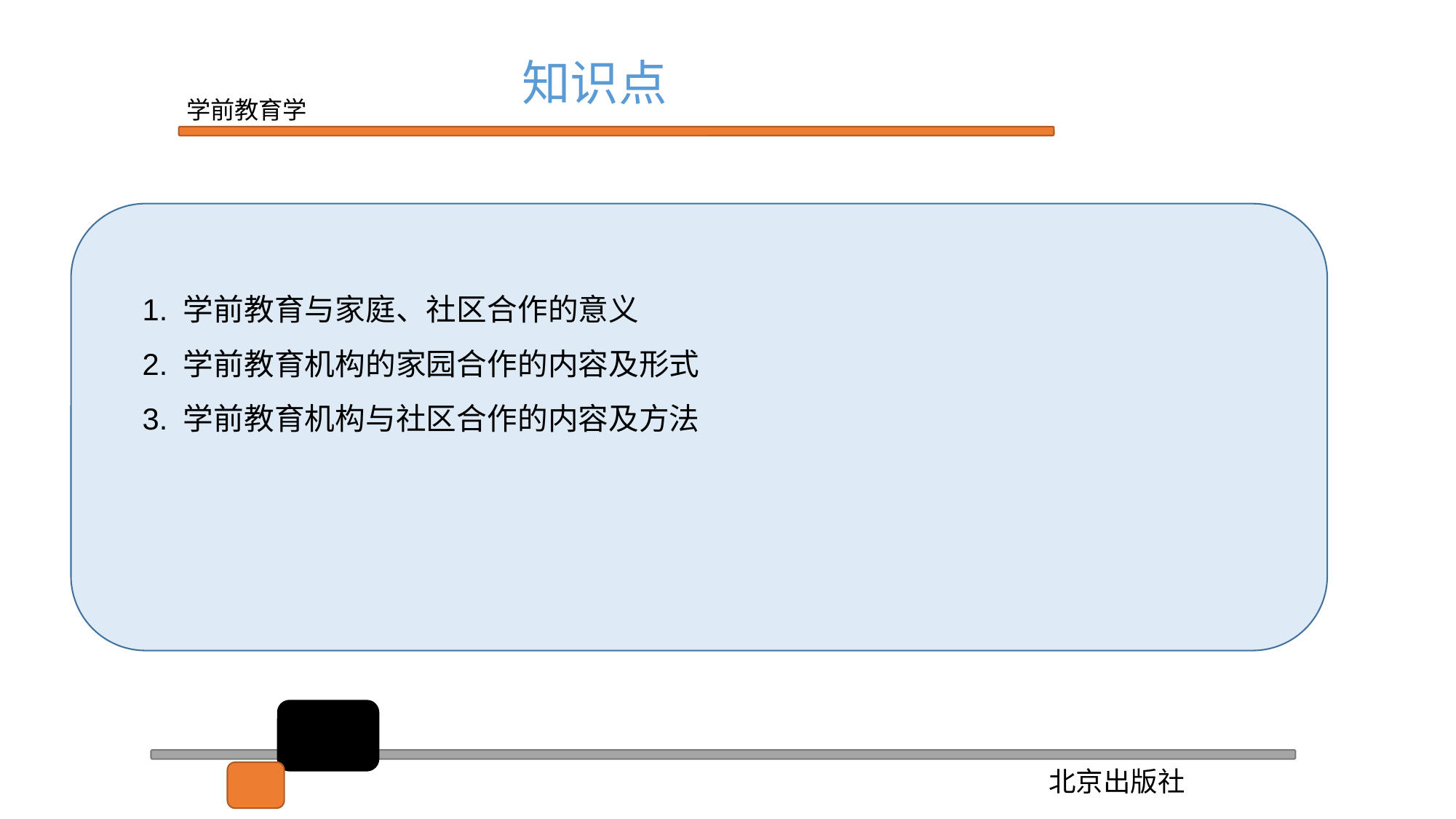

知识点

1. 学前教育与家庭、社区合作的意义
2. 学前教育机构的家园合作的内容及形式
3. 学前教育机构与社区合作的内容及方法